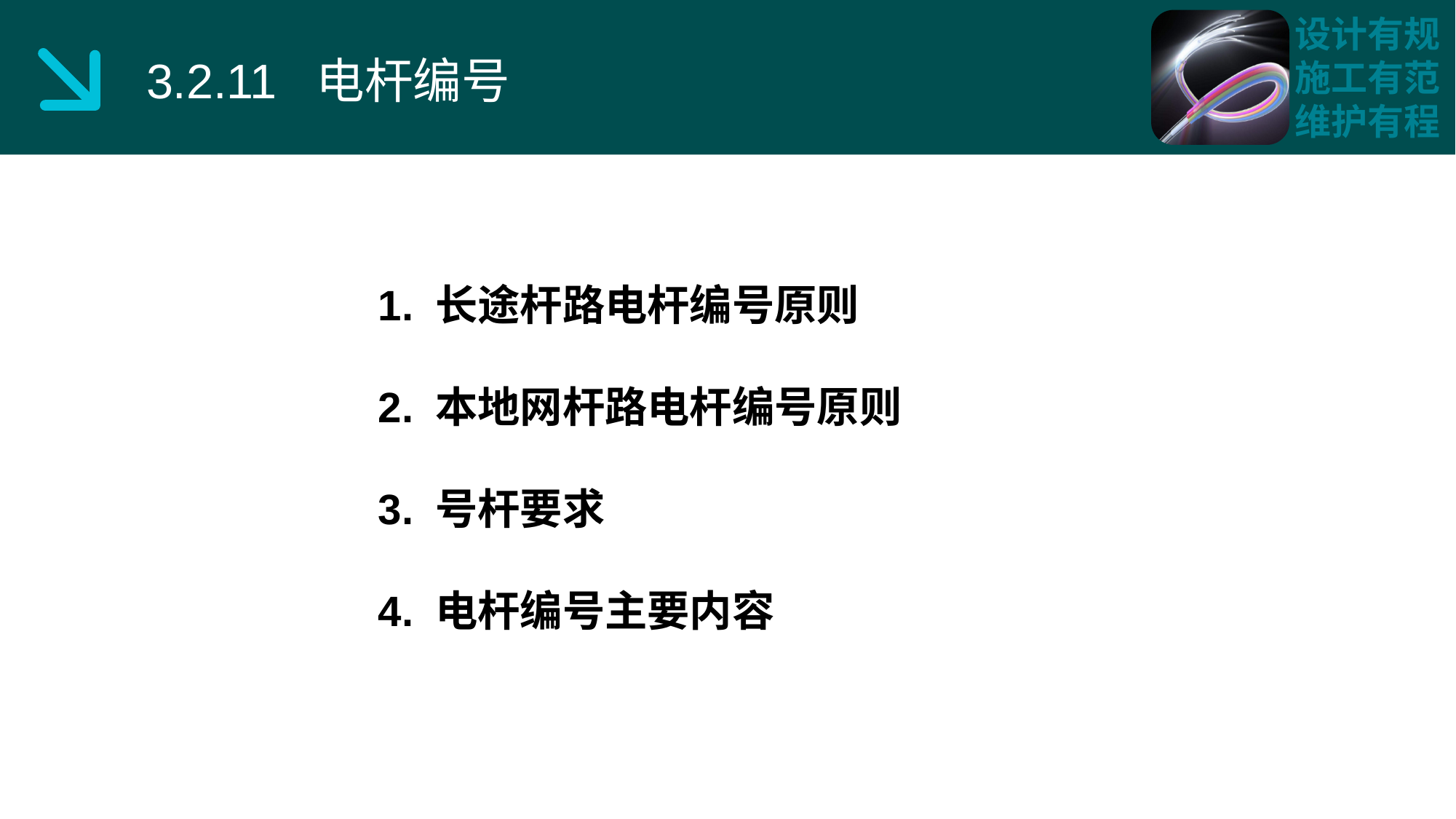

3.2.11  电杆编号

1. 长途杆路电杆编号原则

2. 本地网杆路电杆编号原则

3. 号杆要求

4. 电杆编号主要内容